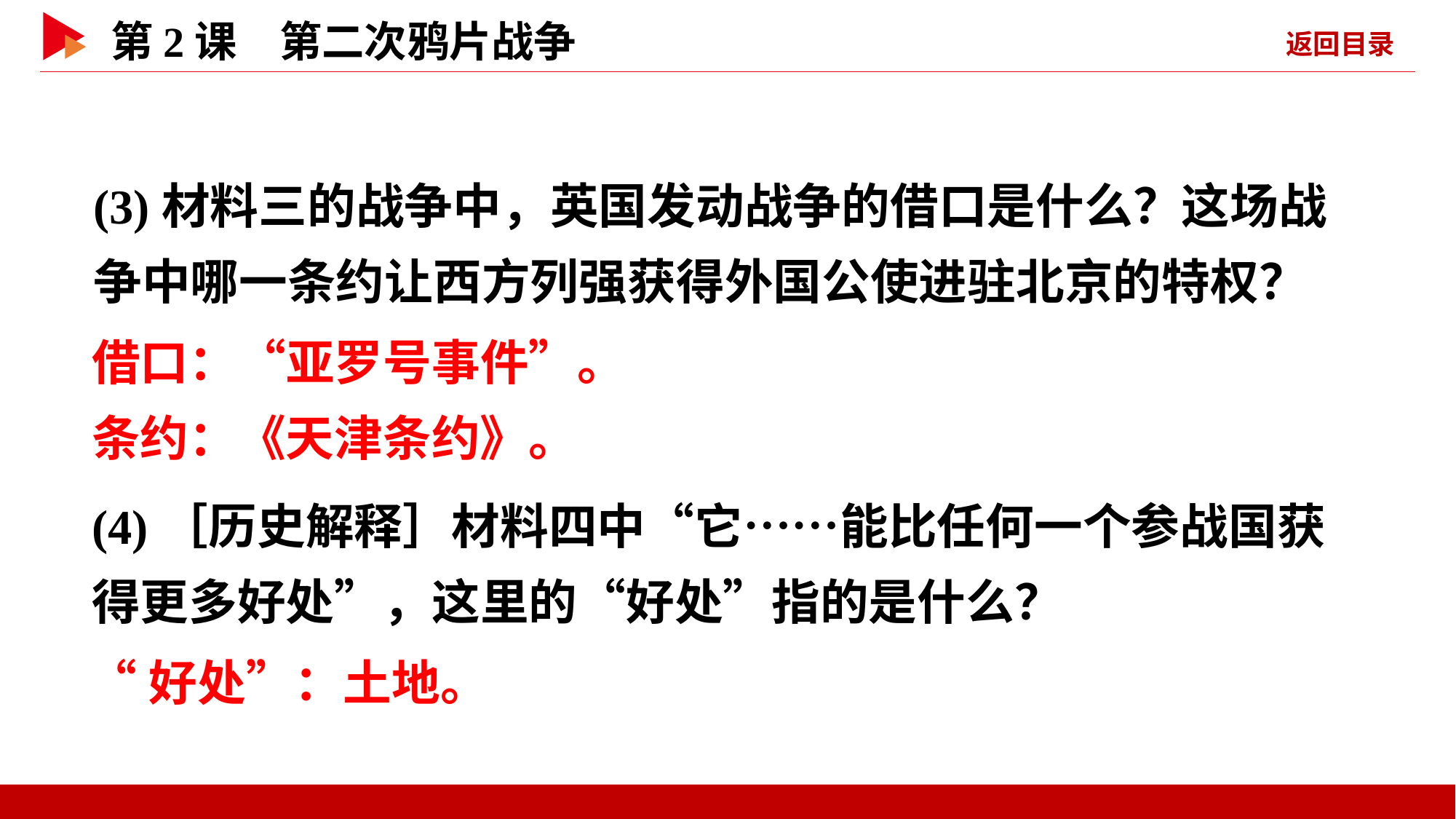

(3)材料三的战争中，英国发动战争的借口是什么？这场战争中哪一条约让西方列强获得外国公使进驻北京的特权？
借口：“亚罗号事件”。
条约：《天津条约》。
(4)［历史解释］材料四中“它……能比任何一个参战国获得更多好处”，这里的“好处”指的是什么？
“好处”：土地。